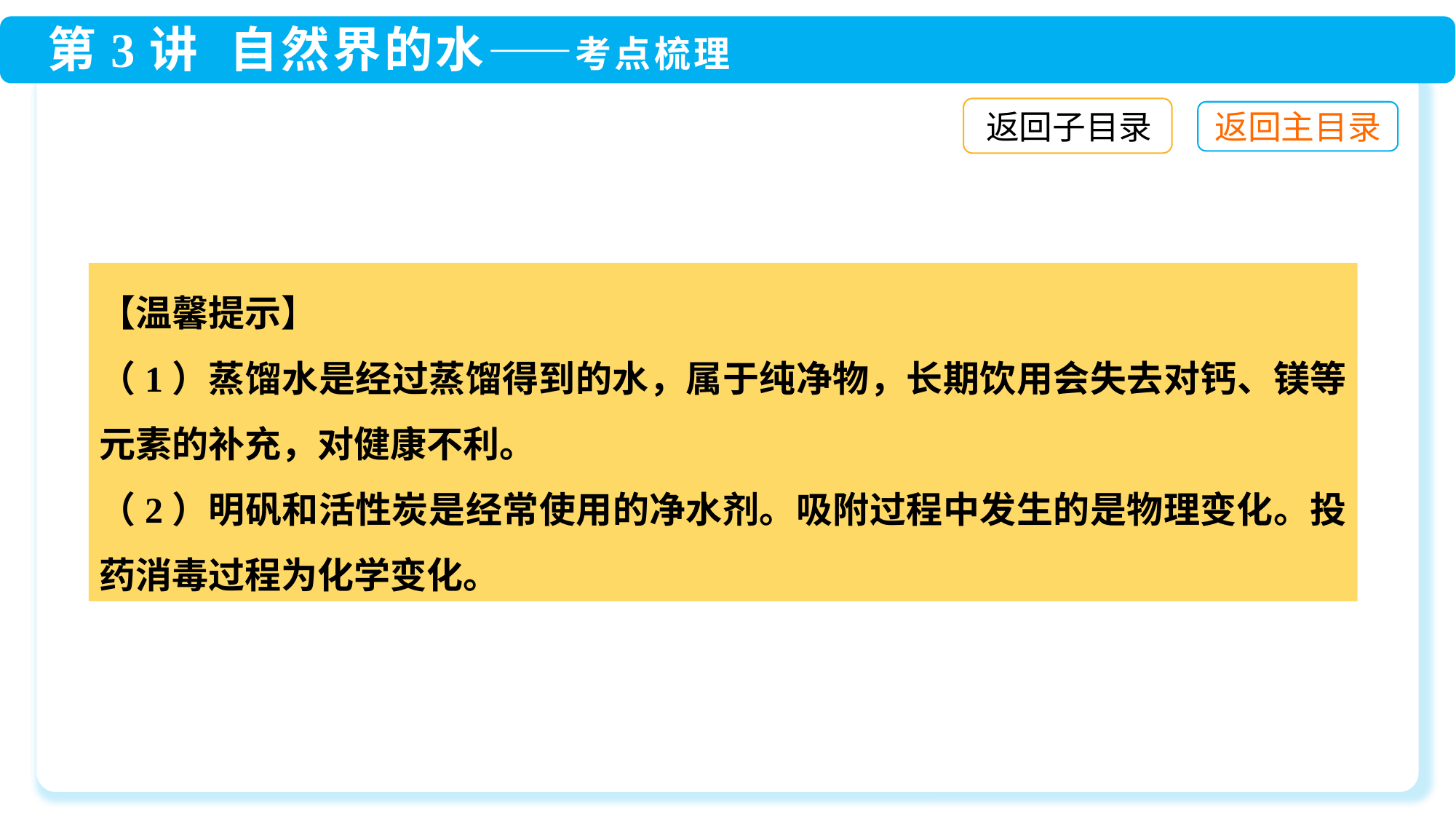

返回子目录
【温馨提示】
（1）蒸馏水是经过蒸馏得到的水，属于纯净物，长期饮用会失去对钙、镁等元素的补充，对健康不利。
（2）明矾和活性炭是经常使用的净水剂。吸附过程中发生的是物理变化。投药消毒过程为化学变化。